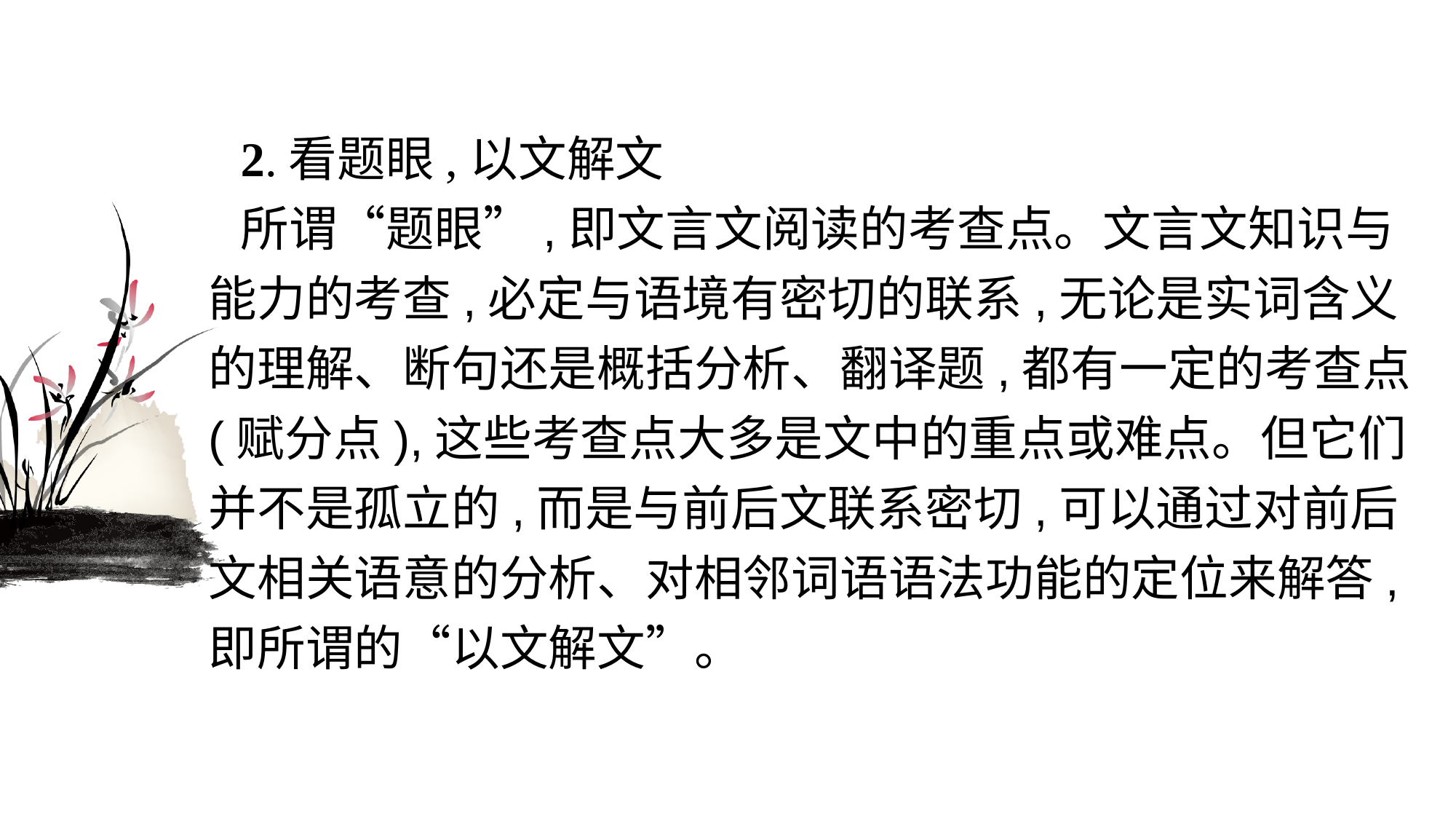

2.看题眼,以文解文
所谓“题眼”,即文言文阅读的考查点。文言文知识与能力的考查,必定与语境有密切的联系,无论是实词含义的理解、断句还是概括分析、翻译题,都有一定的考查点(赋分点),这些考查点大多是文中的重点或难点。但它们并不是孤立的,而是与前后文联系密切,可以通过对前后文相关语意的分析、对相邻词语语法功能的定位来解答,即所谓的“以文解文”。